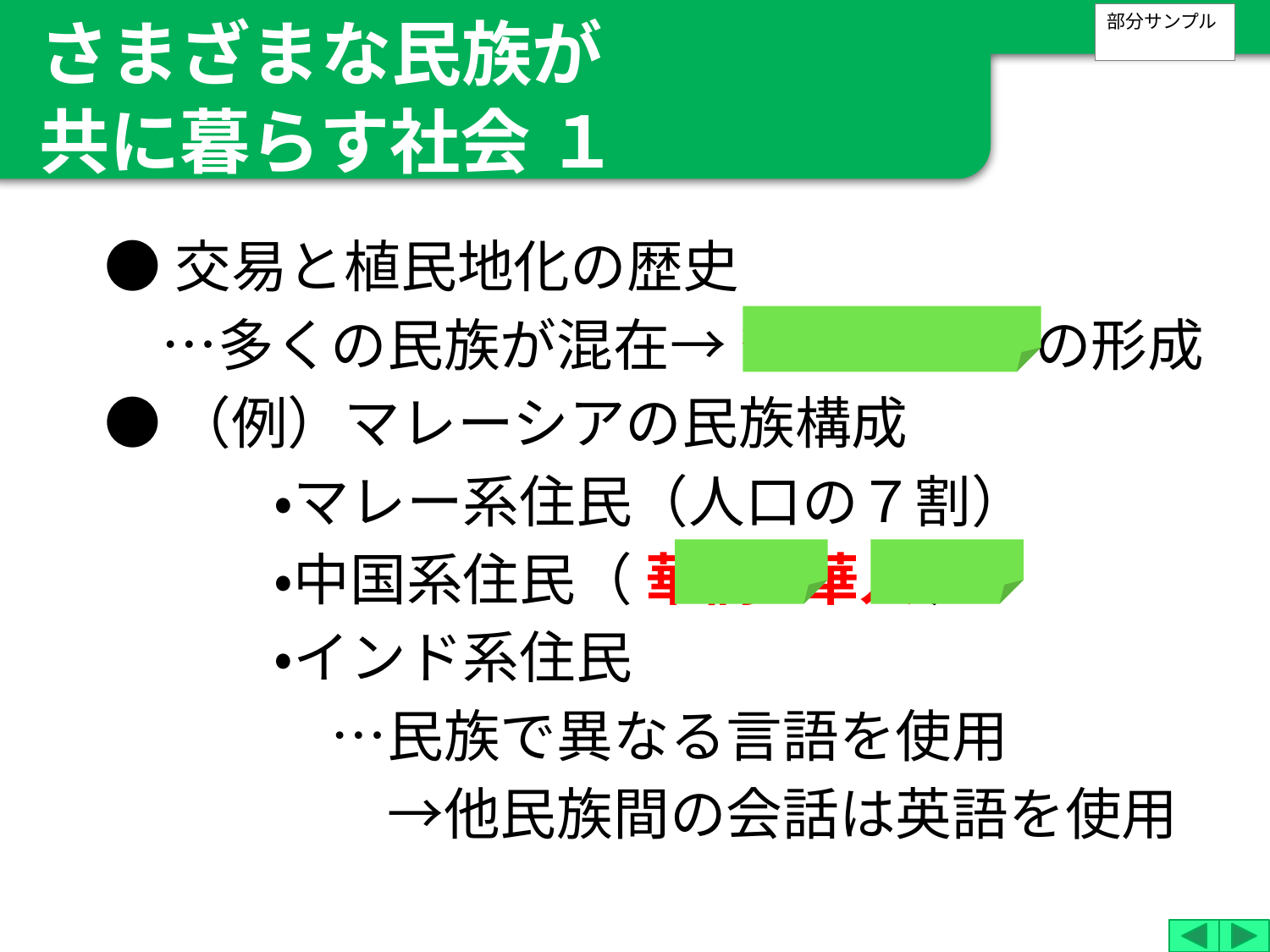

さまざまな民族が
共に暮らす社会 １
部分サンプル
●交易と植民地化の歴史
　…多くの民族が混在→ 多民族国家 の形成
●（例）マレーシアの民族構成
　　　・マレー系住民（人口の７割）
　　　・中国系住民（ 華僑 ・ 華人 ）
　　　・インド系住民
　　　　…民族で異なる言語を使用
　　　　　→他民族間の会話は英語を使用